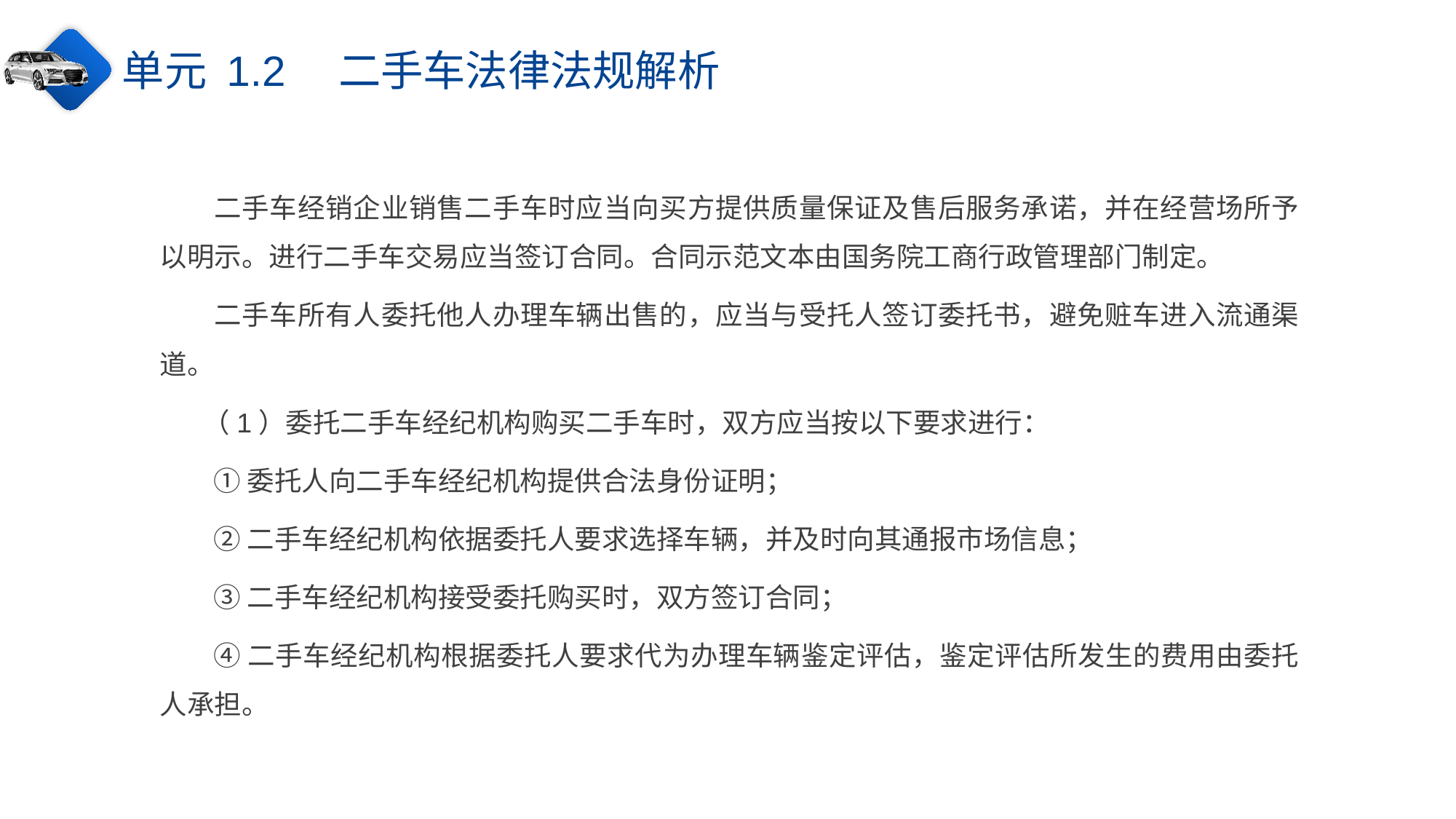

单元 1.2　二手车法律法规解析
二手车经销企业销售二手车时应当向买方提供质量保证及售后服务承诺，并在经营场所予以明示。进行二手车交易应当签订合同。合同示范文本由国务院工商行政管理部门制定。
二手车所有人委托他人办理车辆出售的，应当与受托人签订委托书，避免赃车进入流通渠道。
（1）委托二手车经纪机构购买二手车时，双方应当按以下要求进行：
①委托人向二手车经纪机构提供合法身份证明；
②二手车经纪机构依据委托人要求选择车辆，并及时向其通报市场信息；
③二手车经纪机构接受委托购买时，双方签订合同；
④二手车经纪机构根据委托人要求代为办理车辆鉴定评估，鉴定评估所发生的费用由委托人承担。